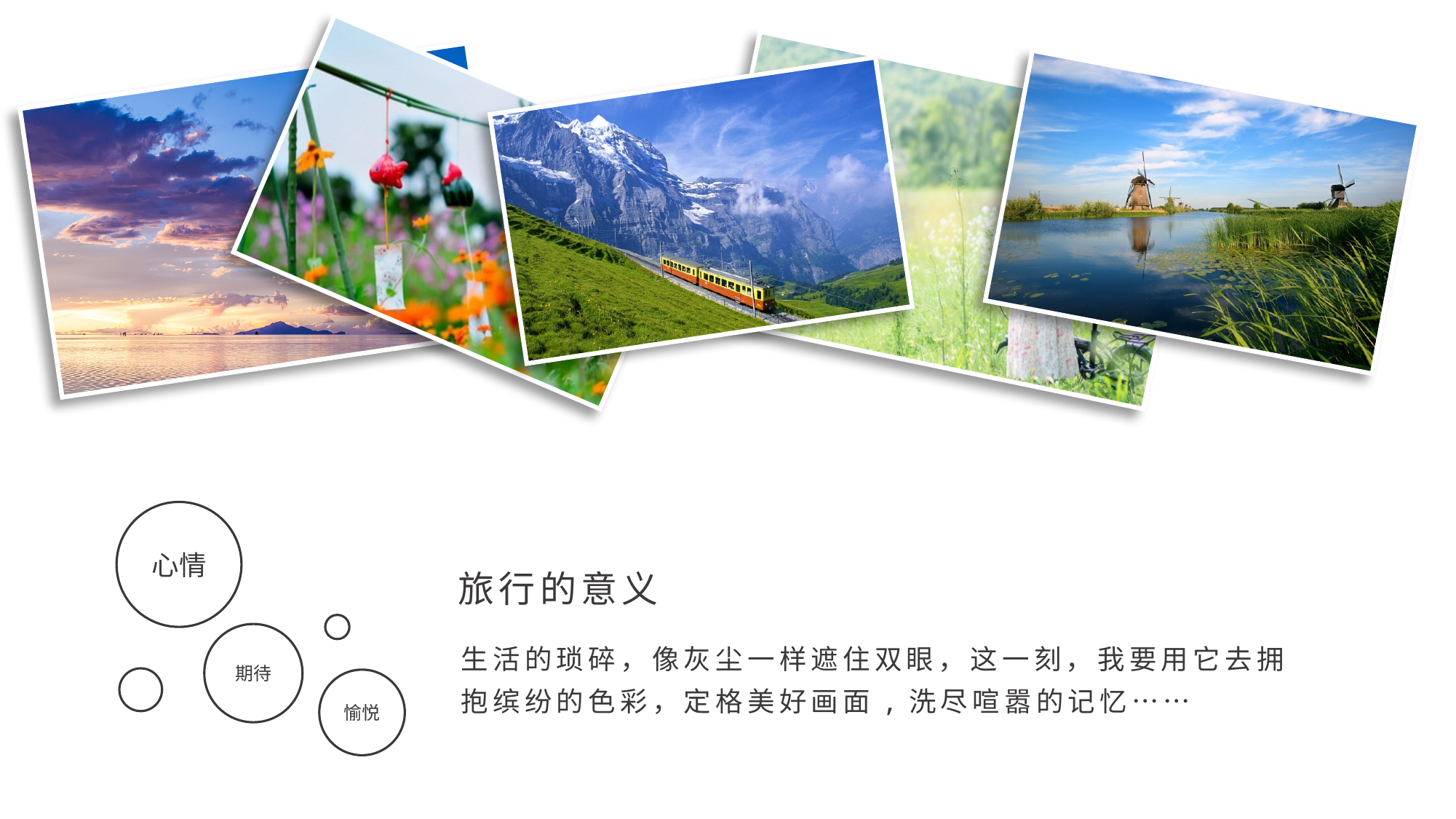

心情
旅行的意义

期待
生活的琐碎，像灰尘一样遮住双眼，这一刻，我要用它去拥抱缤纷的色彩，定格美好画面,洗尽喧嚣的记忆……

愉悦
延迟符